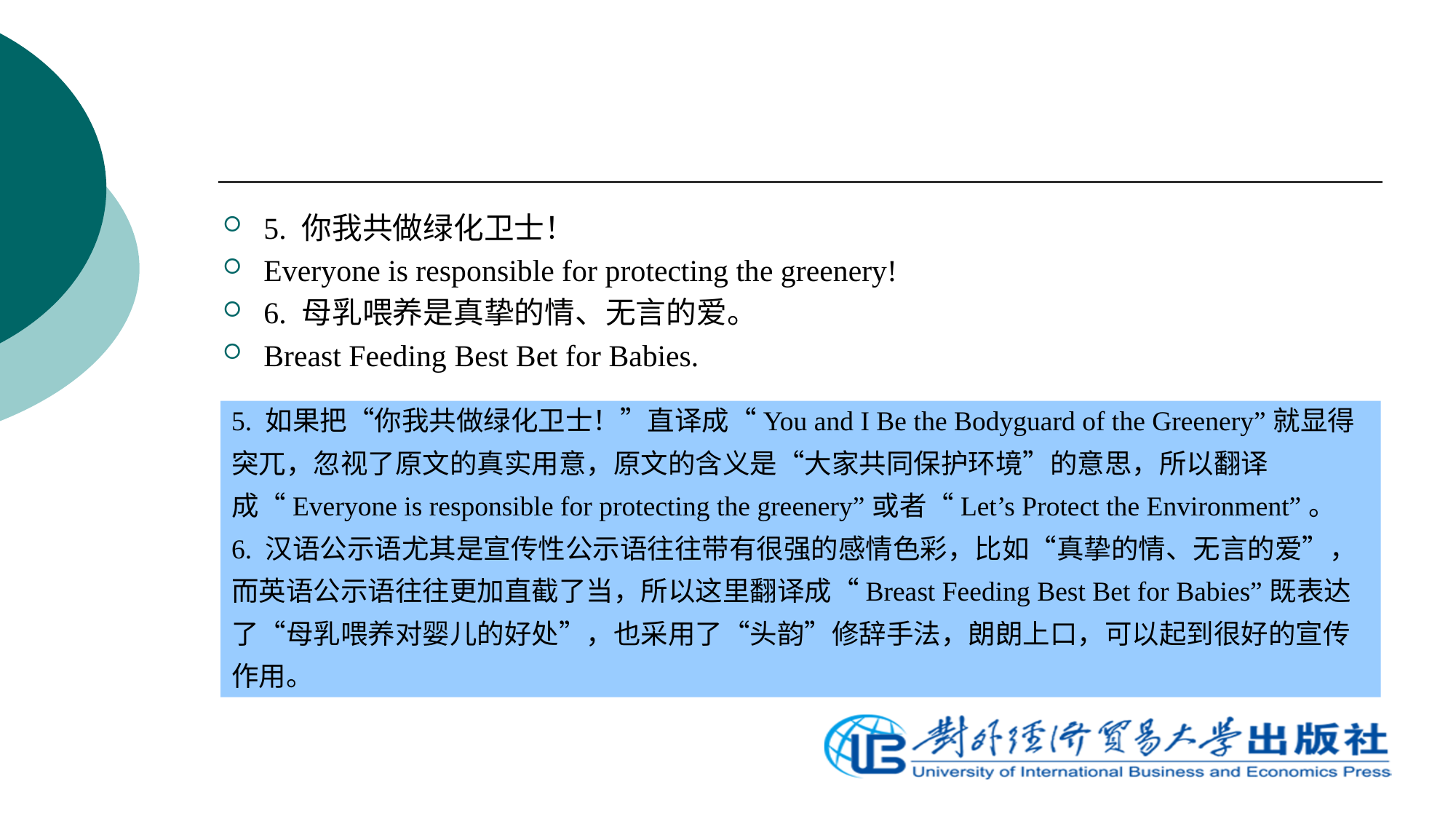

5. 你我共做绿化卫士！
Everyone is responsible for protecting the greenery!
6. 母乳喂养是真挚的情、无言的爱。
Breast Feeding Best Bet for Babies.
# 5. 如果把“你我共做绿化卫士！”直译成“You and I Be the Bodyguard of the Greenery”就显得突兀，忽视了原文的真实用意，原文的含义是“大家共同保护环境”的意思，所以翻译成“Everyone is responsible for protecting the greenery”或者“Let’s Protect the Environment”。 6. 汉语公示语尤其是宣传性公示语往往带有很强的感情色彩，比如“真挚的情、无言的爱”，而英语公示语往往更加直截了当，所以这里翻译成“Breast Feeding Best Bet for Babies”既表达了“母乳喂养对婴儿的好处”，也采用了“头韵”修辞手法，朗朗上口，可以起到很好的宣传作用。